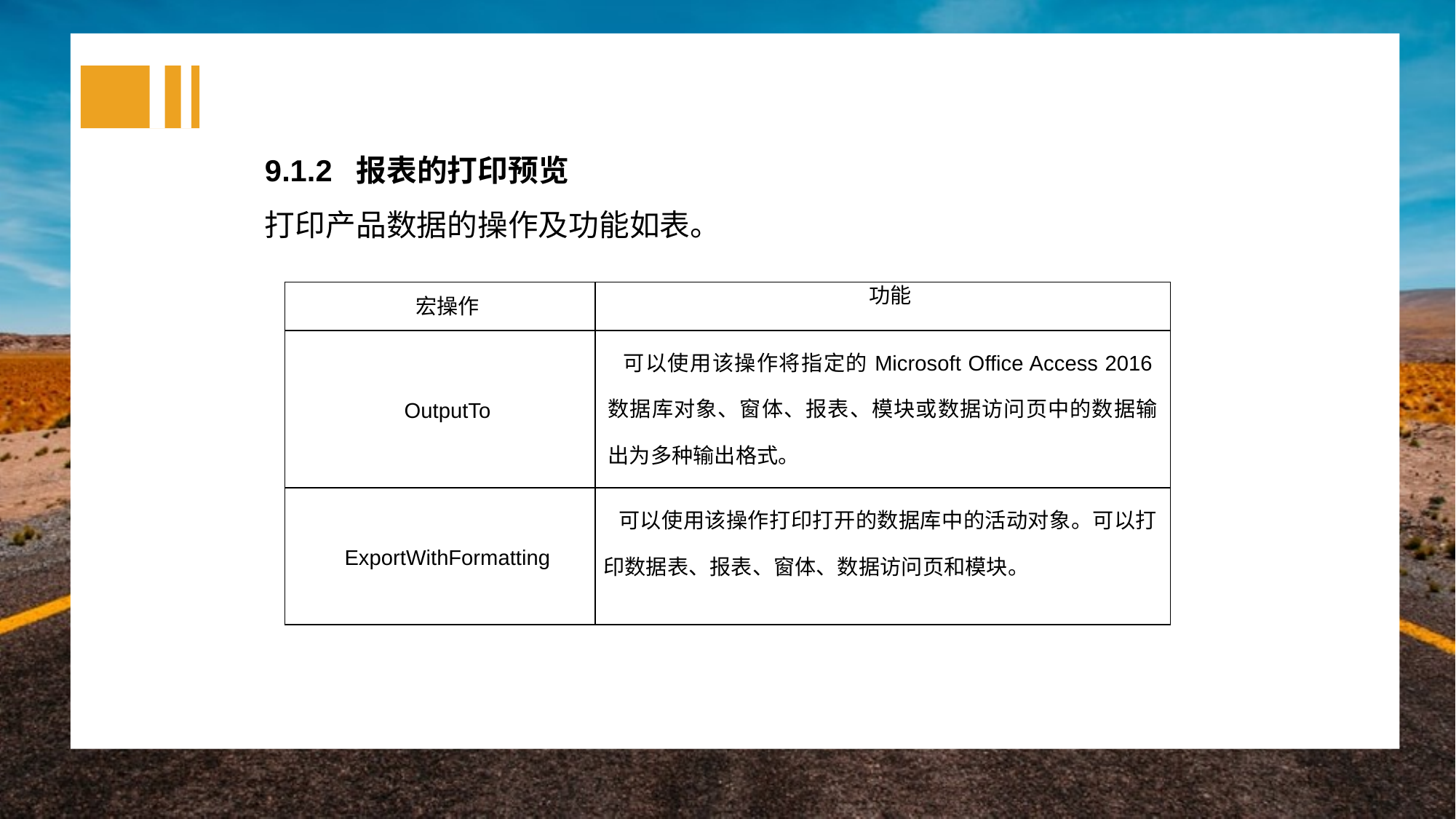

9.1.2  报表的打印预览
打印产品数据的操作及功能如表。
| 宏操作 | 功能 |
| --- | --- |
| OutputTo | 可以使用该操作将指定的Microsoft Office Access 2016数据库对象、窗体、报表、模块或数据访问页中的数据输出为多种输出格式。 |
| ExportWithFormatting | 可以使用该操作打印打开的数据库中的活动对象。可以打印数据表、报表、窗体、数据访问页和模块。 |